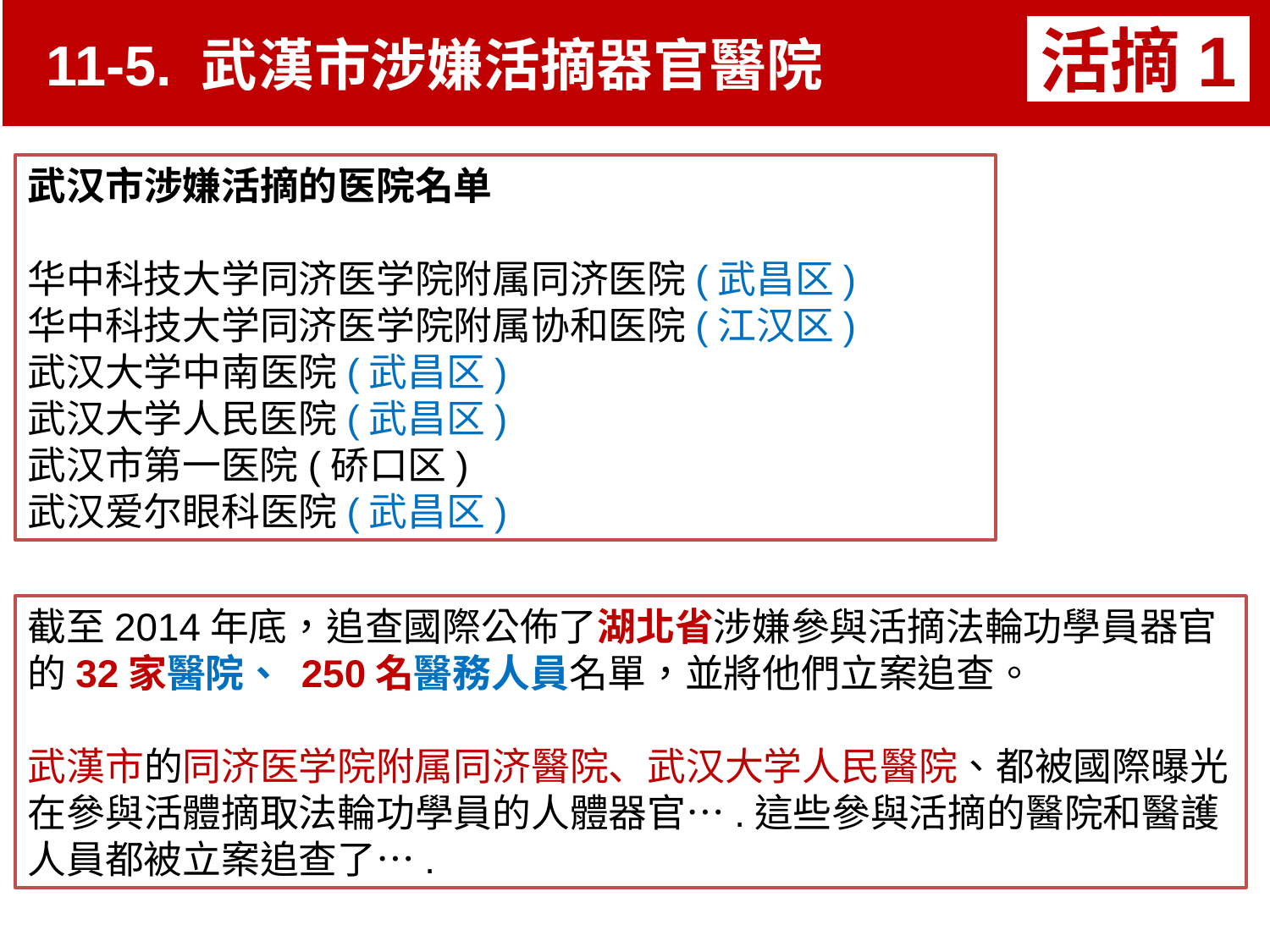

11-5. 武漢市涉嫌活摘器官醫院
活摘1
武汉市涉嫌活摘的医院名单

华中科技大学同济医学院附属同济医院(武昌区)
华中科技大学同济医学院附属协和医院(江汉区)
武汉大学中南医院(武昌区)
武汉大学人民医院(武昌区)
武汉市第一医院(硚口区)
武汉爱尔眼科医院(武昌区)
截至2014年底，追查國際公佈了湖北省涉嫌參與活摘法輪功學員器官的32家醫院、 250名醫務人員名單，並將他們立案追查。

武漢市的同济医学院附属同济醫院、武汉大学人民醫院、都被國際曝光在參與活體摘取法輪功學員的人體器官….這些參與活摘的醫院和醫護人員都被立案追查了….